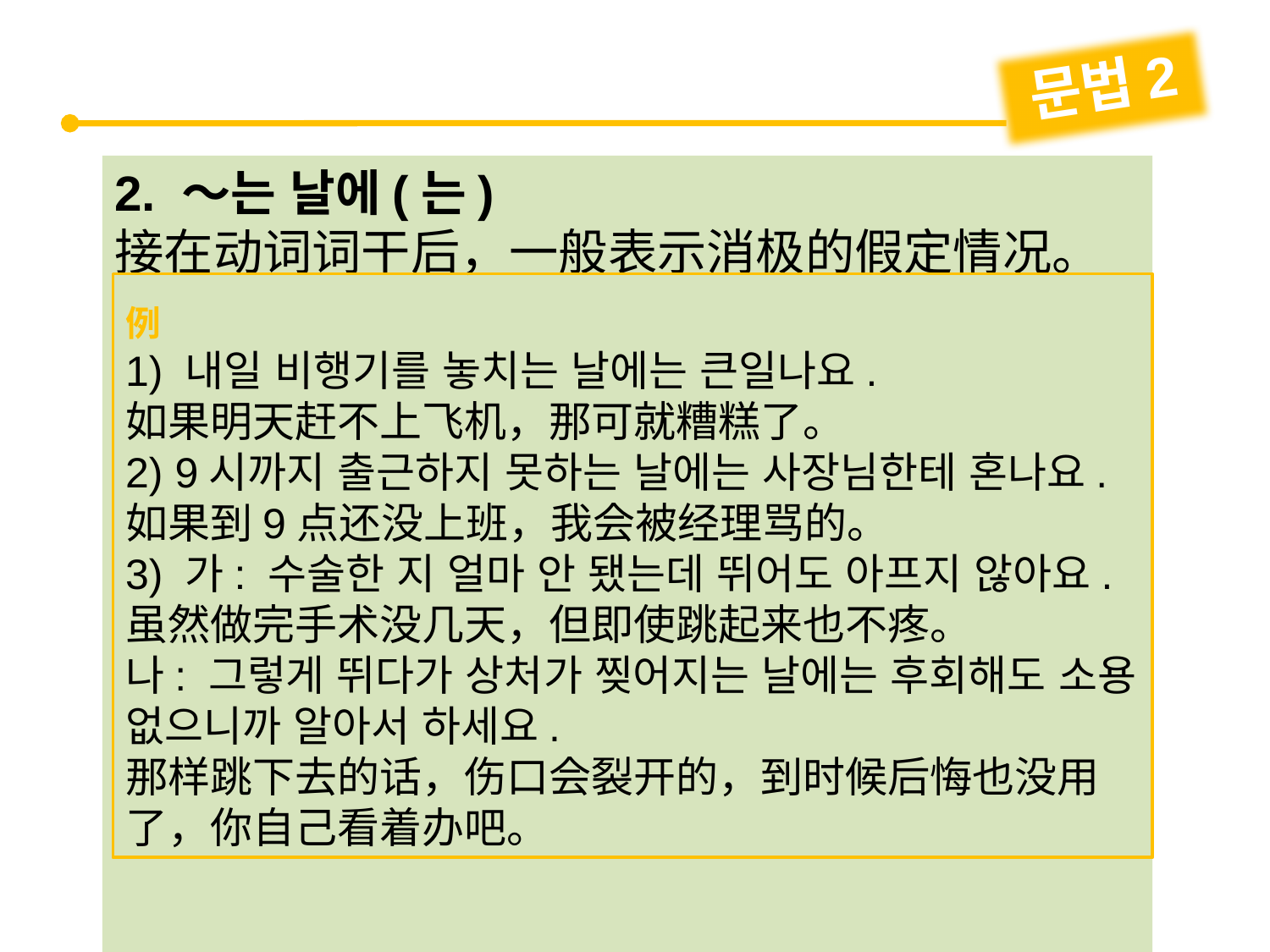

문법2
2. ～는 날에(는)
接在动词词干后，一般表示消极的假定情况。

例
1) 내일 비행기를 놓치는 날에는 큰일나요.
如果明天赶不上飞机，那可就糟糕了。
2) 9시까지 출근하지 못하는 날에는 사장님한테 혼나요.
如果到9点还没上班，我会被经理骂的。
3) 가: 수술한 지 얼마 안 됐는데 뛰어도 아프지 않아요.
虽然做完手术没几天，但即使跳起来也不疼。
나: 그렇게 뛰다가 상처가 찢어지는 날에는 후회해도 소용 없으니까 알아서 하세요.
那样跳下去的话，伤口会裂开的，到时候后悔也没用了，你自己看着办吧。